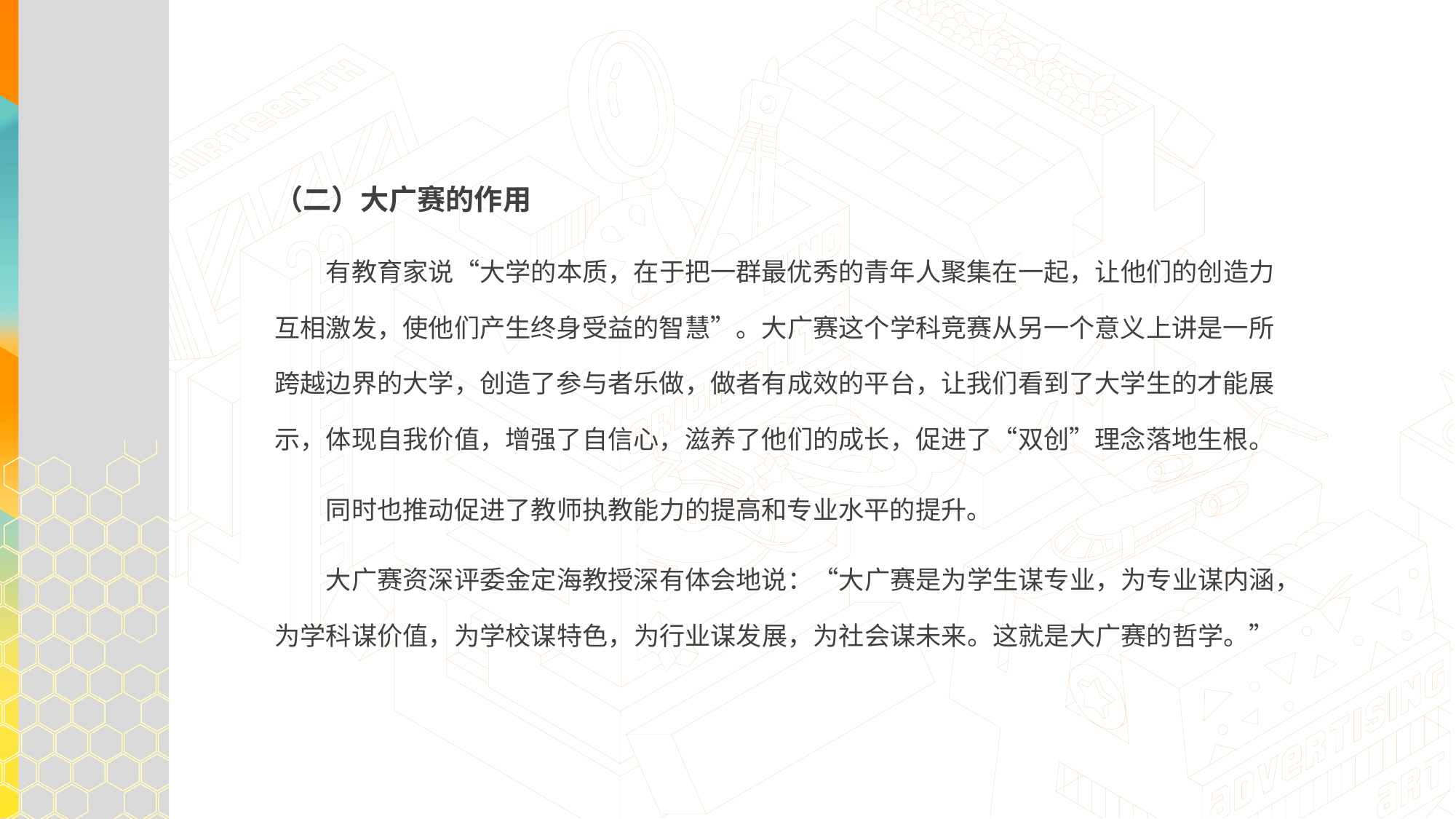

（二）大广赛的作用
有教育家说“大学的本质，在于把一群最优秀的青年人聚集在一起，让他们的创造力互相激发，使他们产生终身受益的智慧”。大广赛这个学科竞赛从另一个意义上讲是一所跨越边界的大学，创造了参与者乐做，做者有成效的平台，让我们看到了大学生的才能展示，体现自我价值，增强了自信心，滋养了他们的成长，促进了“双创”理念落地生根。
同时也推动促进了教师执教能力的提高和专业水平的提升。
大广赛资深评委金定海教授深有体会地说：“大广赛是为学生谋专业，为专业谋内涵，为学科谋价值，为学校谋特色，为行业谋发展，为社会谋未来。这就是大广赛的哲学。”
4